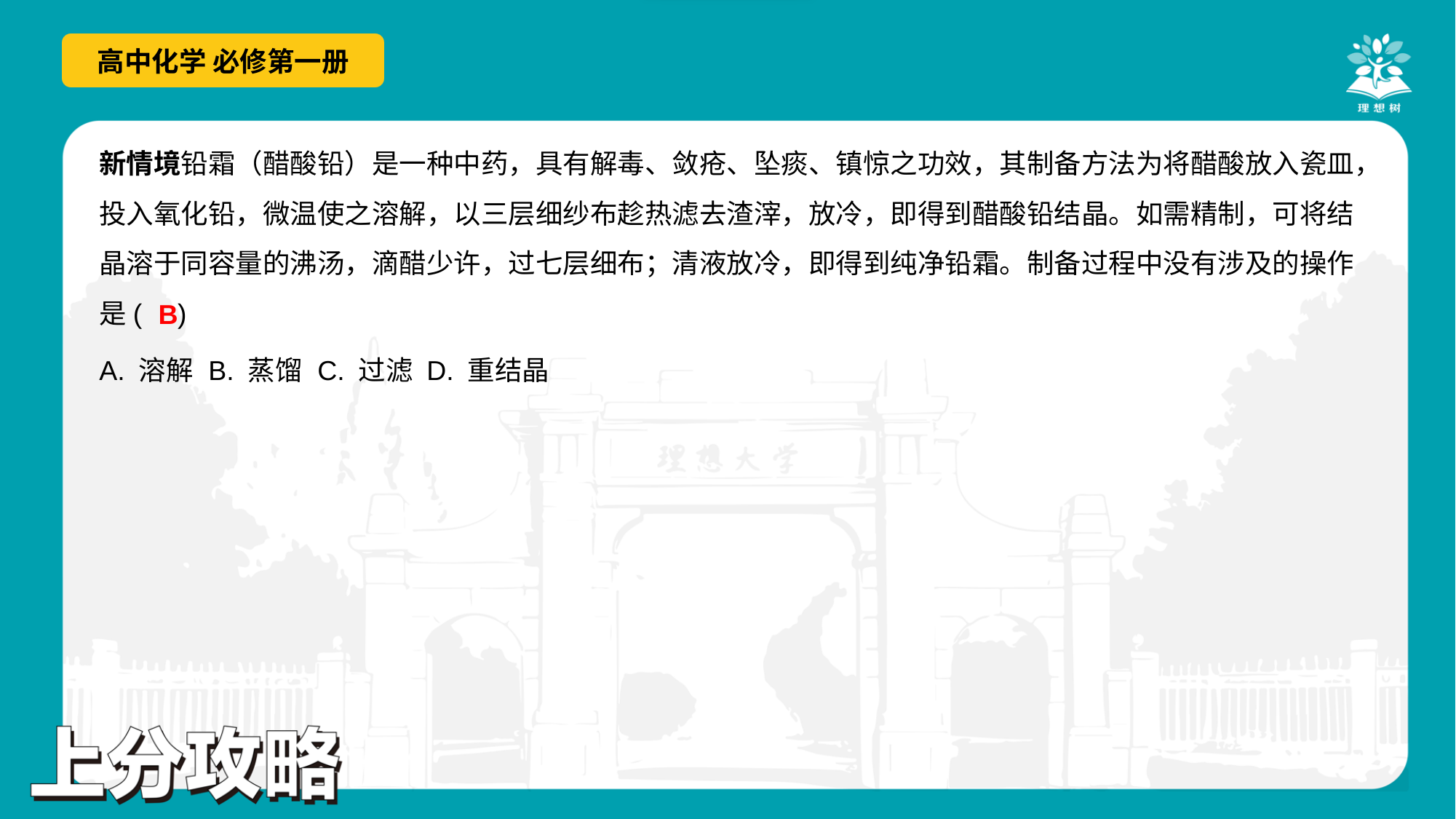

新情境铅霜（醋酸铅）是一种中药，具有解毒、敛疮、坠痰、镇惊之功效，其制备方法为将醋酸放入瓷皿，
投入氧化铅，微温使之溶解，以三层细纱布趁热滤去渣滓，放冷，即得到醋酸铅结晶。如需精制，可将结
晶溶于同容量的沸汤，滴醋少许，过七层细布；清液放冷，即得到纯净铅霜。制备过程中没有涉及的操作
是(     )
B
A. 溶解	B. 蒸馏	C. 过滤	D. 重结晶